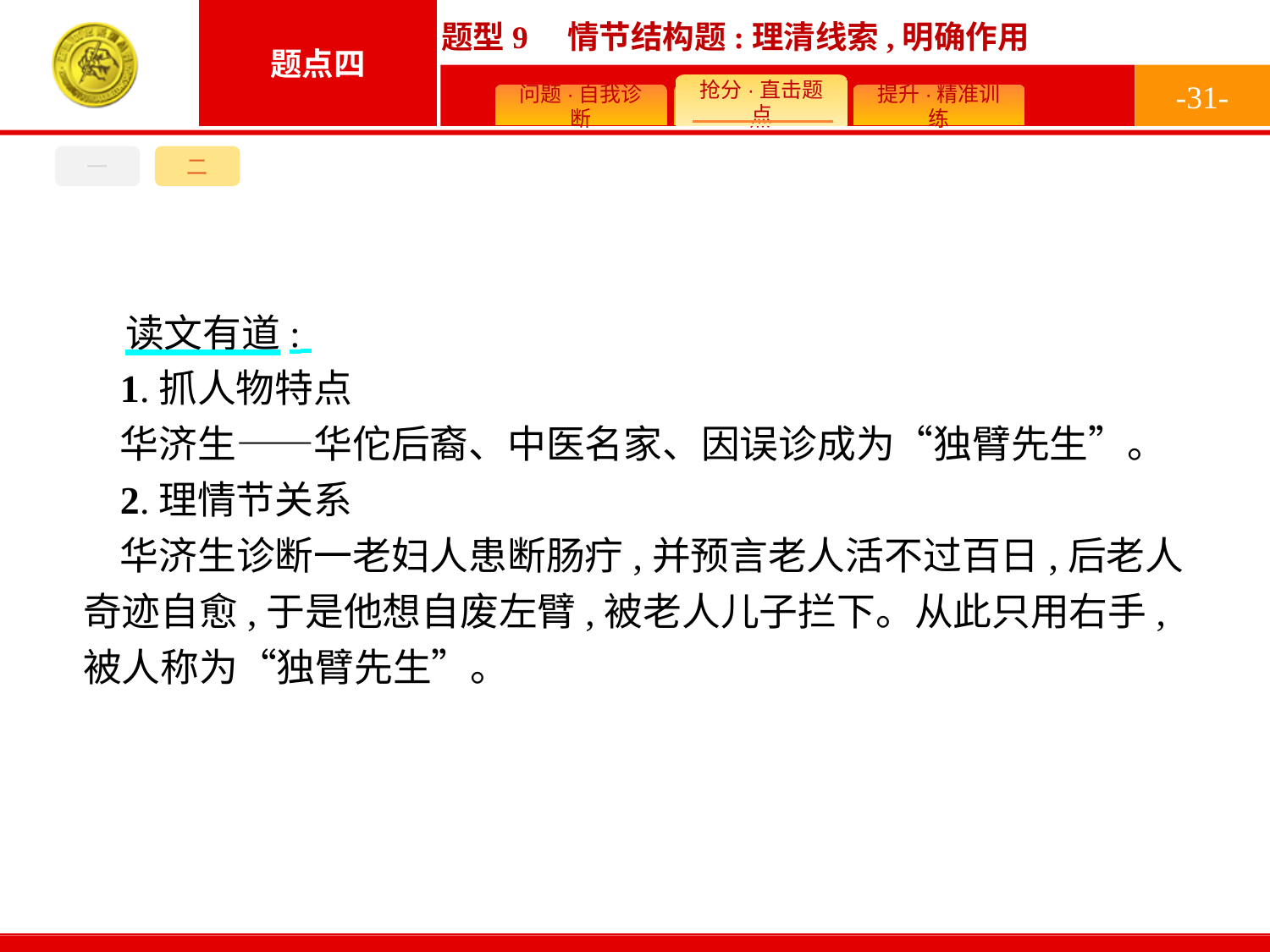

-31-
一
二
读文有道:
1.抓人物特点
华济生——华佗后裔、中医名家、因误诊成为“独臂先生”。
2.理情节关系
华济生诊断一老妇人患断肠疔,并预言老人活不过百日,后老人奇迹自愈,于是他想自废左臂,被老人儿子拦下。从此只用右手,被人称为“独臂先生”。